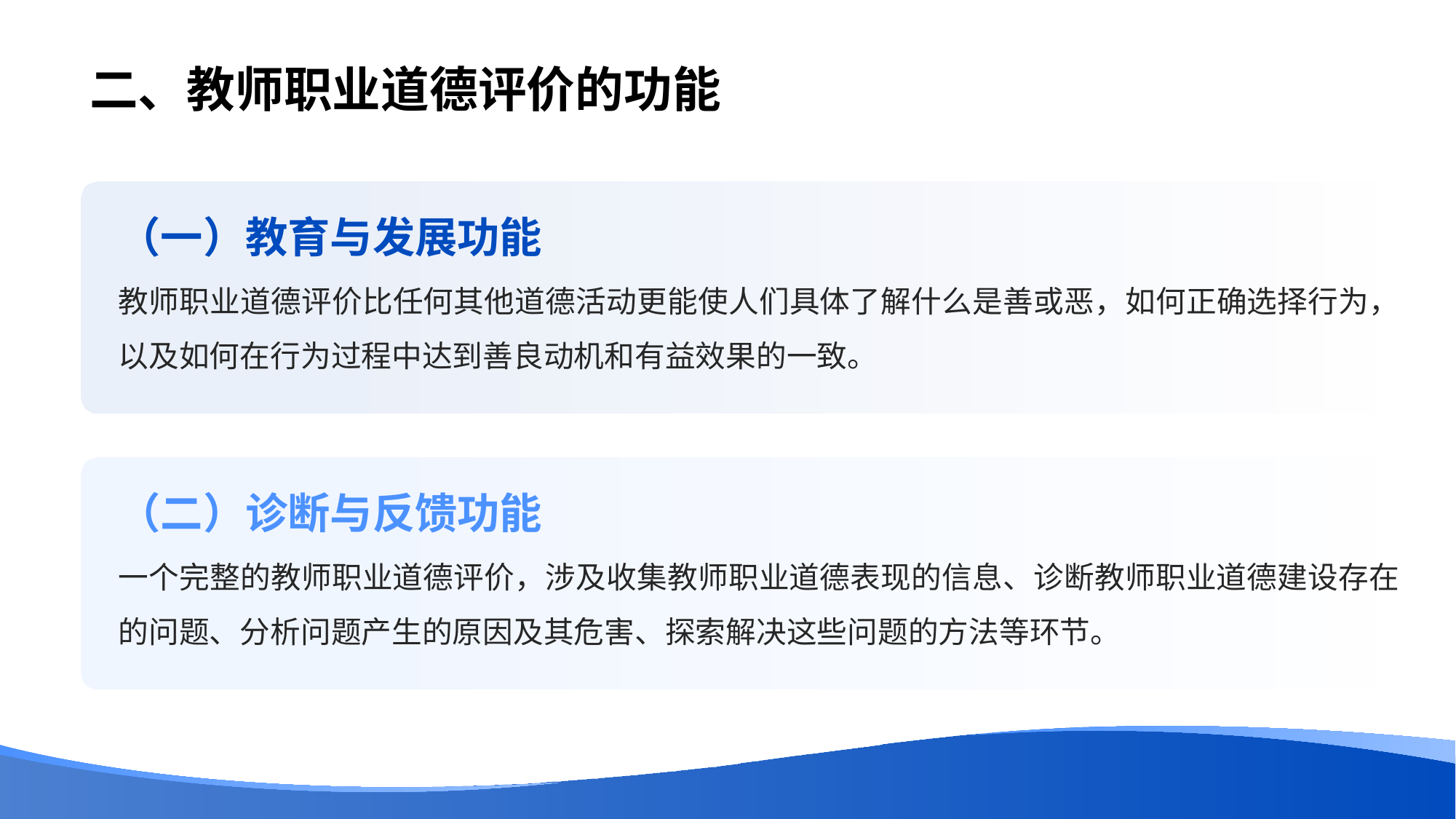

# 二、教师职业道德评价的功能

（一）教育与发展功能
教师职业道德评价比任何其他道德活动更能使人们具体了解什么是善或恶，如何正确选择行为，以及如何在行为过程中达到善良动机和有益效果的一致。

（二）诊断与反馈功能
一个完整的教师职业道德评价，涉及收集教师职业道德表现的信息、诊断教师职业道德建设存在的问题、分析问题产生的原因及其危害、探索解决这些问题的方法等环节。